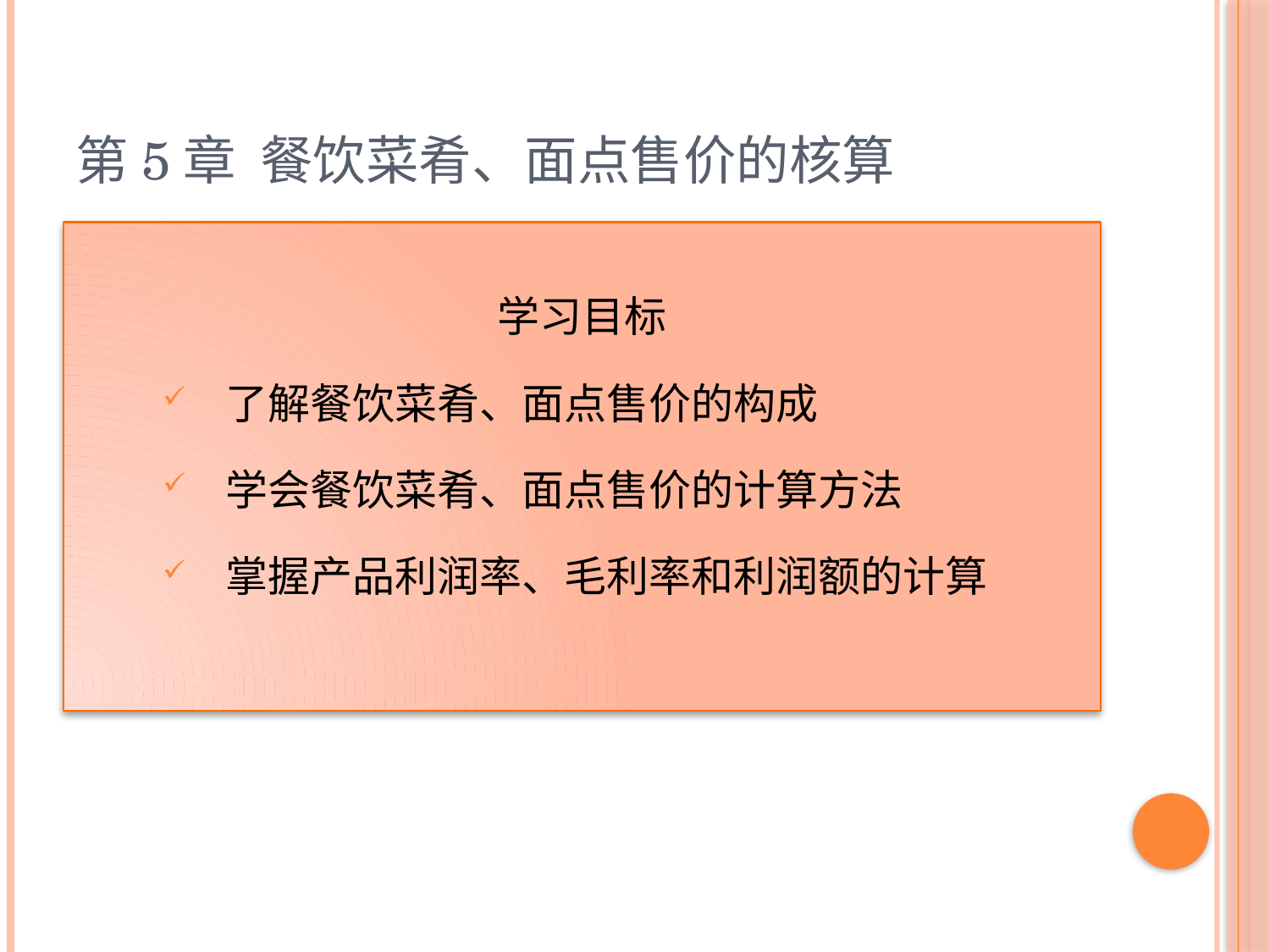

# 第5章  餐饮菜肴、面点售价的核算

学习目标
了解餐饮菜肴、面点售价的构成
学会餐饮菜肴、面点售价的计算方法
掌握产品利润率、毛利率和利润额的计算